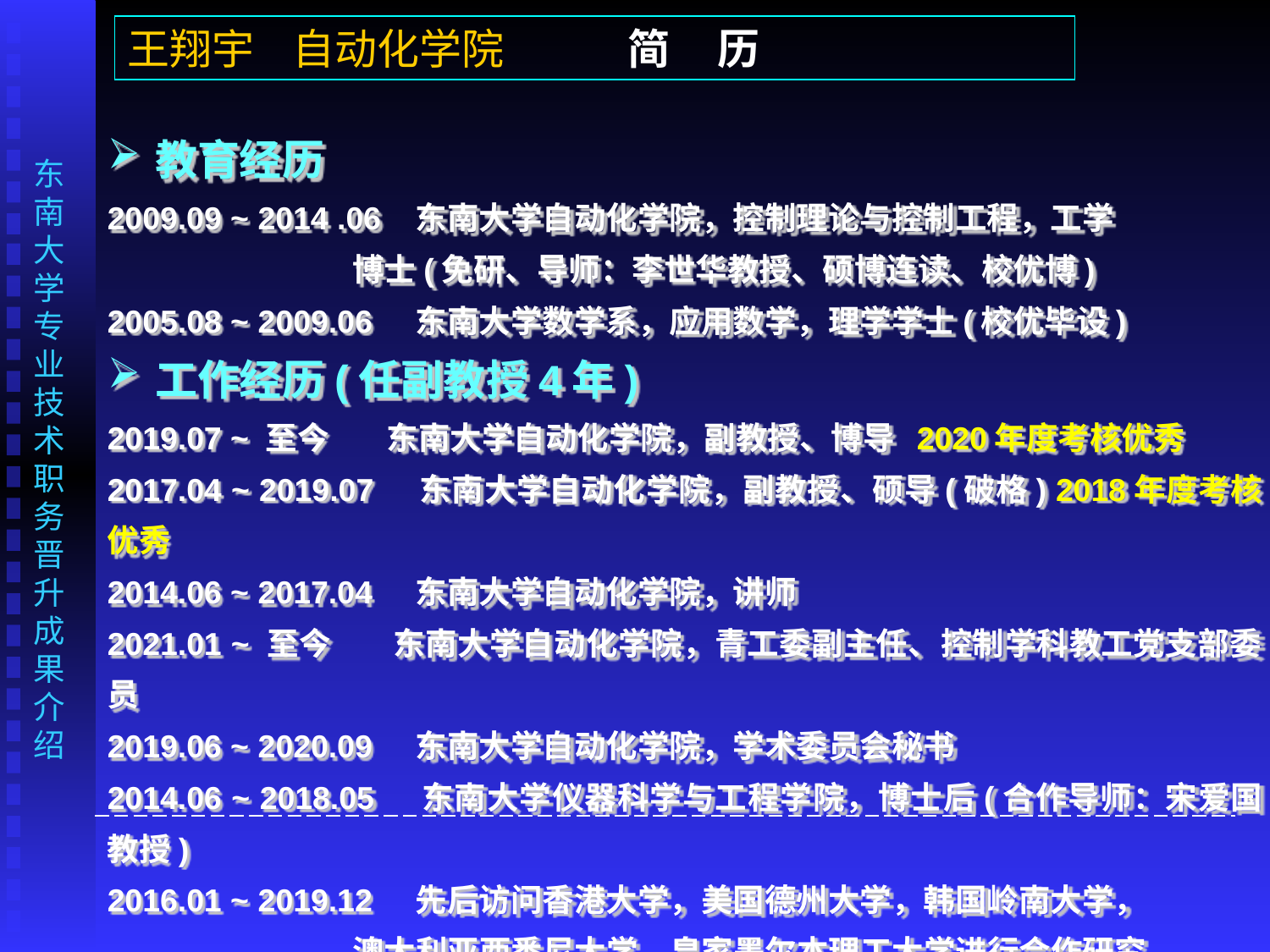

王翔宇    自动化学院             简     历
教育经历
2009.09 ~ 2014 .06   东南大学自动化学院，控制理论与控制工程，工学
                                 博士(免研、导师：李世华教授、硕博连读、校优博)
2005.08 ~ 2009.06    东南大学数学系，应用数学，理学学士(校优毕设)
工作经历(任副教授4年)
2019.07 ~ 至今        东南大学自动化学院，副教授、博导  2020年度考核优秀
2017.04 ~ 2019.07    东南大学自动化学院，副教授、硕导(破格) 2018年度考核优秀
2014.06 ~ 2017.04    东南大学自动化学院，讲师
2021.01 ~ 至今        东南大学自动化学院，青工委副主任、控制学科教工党支部委员
2019.06 ~ 2020.09    东南大学自动化学院，学术委员会秘书
2014.06 ~ 2018.05    东南大学仪器科学与工程学院，博士后(合作导师：宋爱国教授)
2016.01 ~ 2019.12    先后访问香港大学，美国德州大学，韩国岭南大学，
                                 澳大利亚西悉尼大学、皇家墨尔本理工大学进行合作研究
2014.06 ~ 至今        省自动化学会秘书、学术工委会秘书长、组织工委会副秘书长